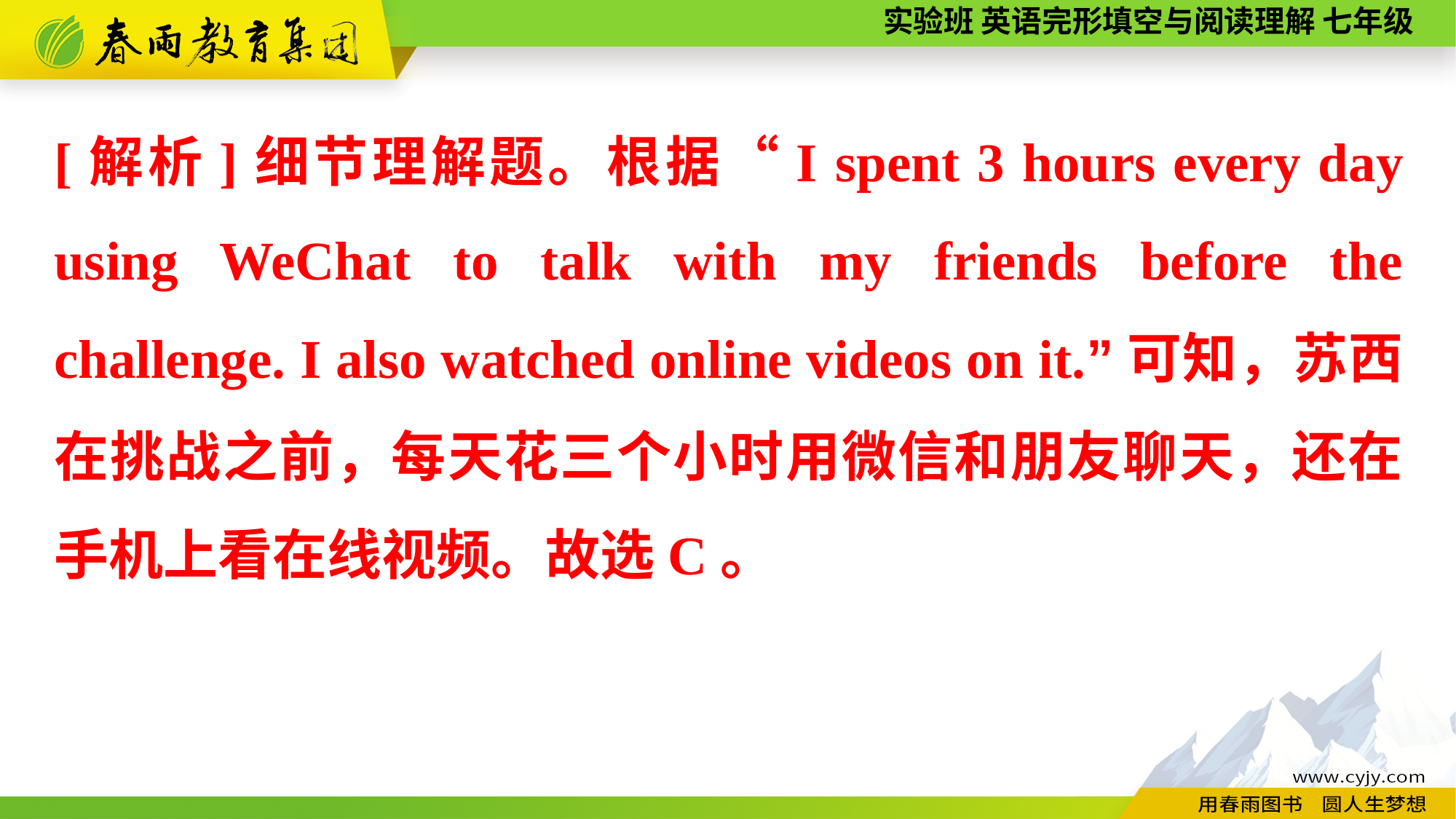

[解析]细节理解题。根据“I spent 3 hours every day using WeChat to talk with my friends before the challenge. I also watched online videos on it.”可知，苏西在挑战之前，每天花三个小时用微信和朋友聊天，还在手机上看在线视频。故选C。